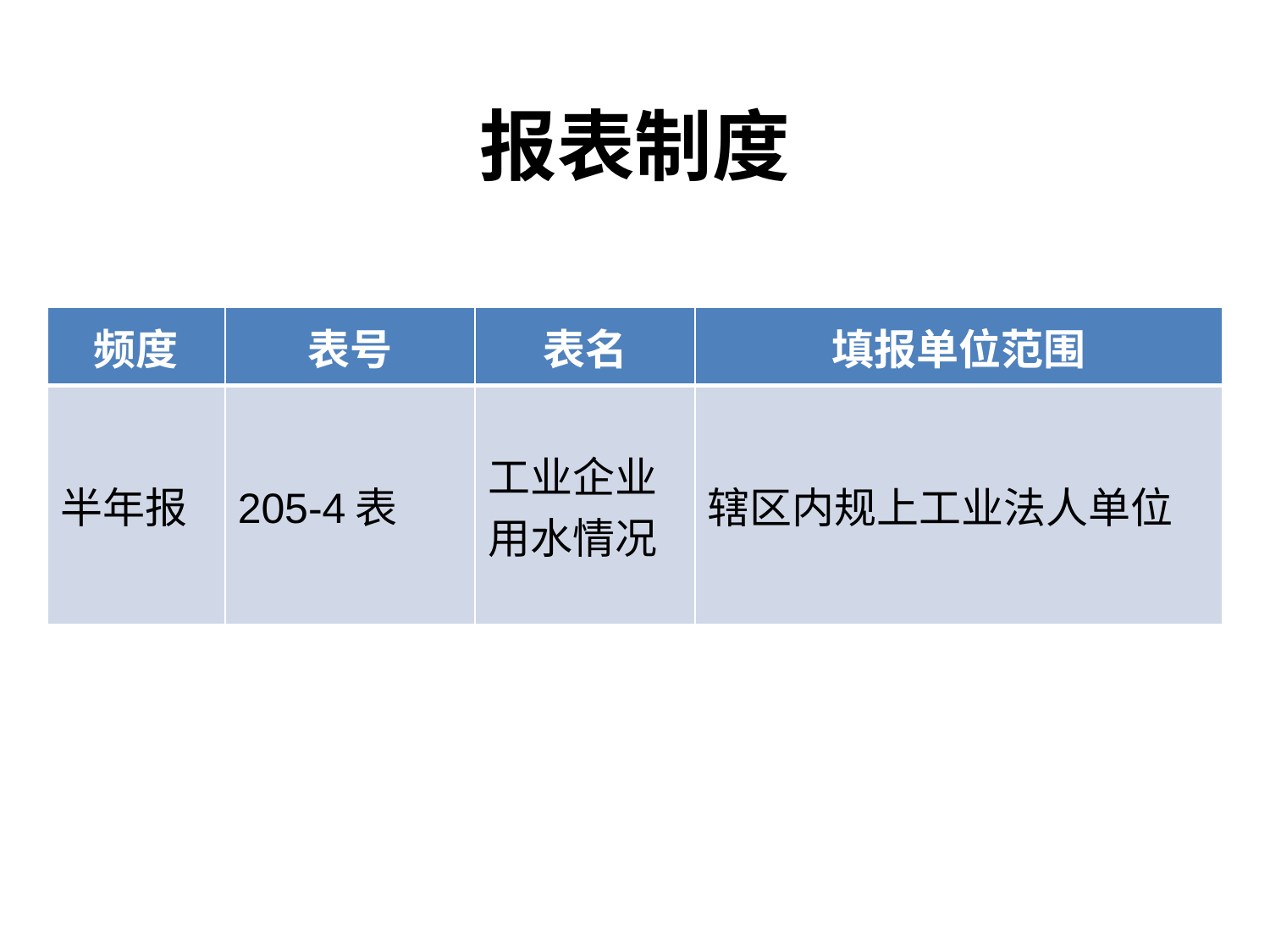

报表制度
| 频度 | 表号 | 表名 | 填报单位范围 |
| --- | --- | --- | --- |
| 半年报 | 205-4表 | 工业企业用水情况 | 辖区内规上工业法人单位 |